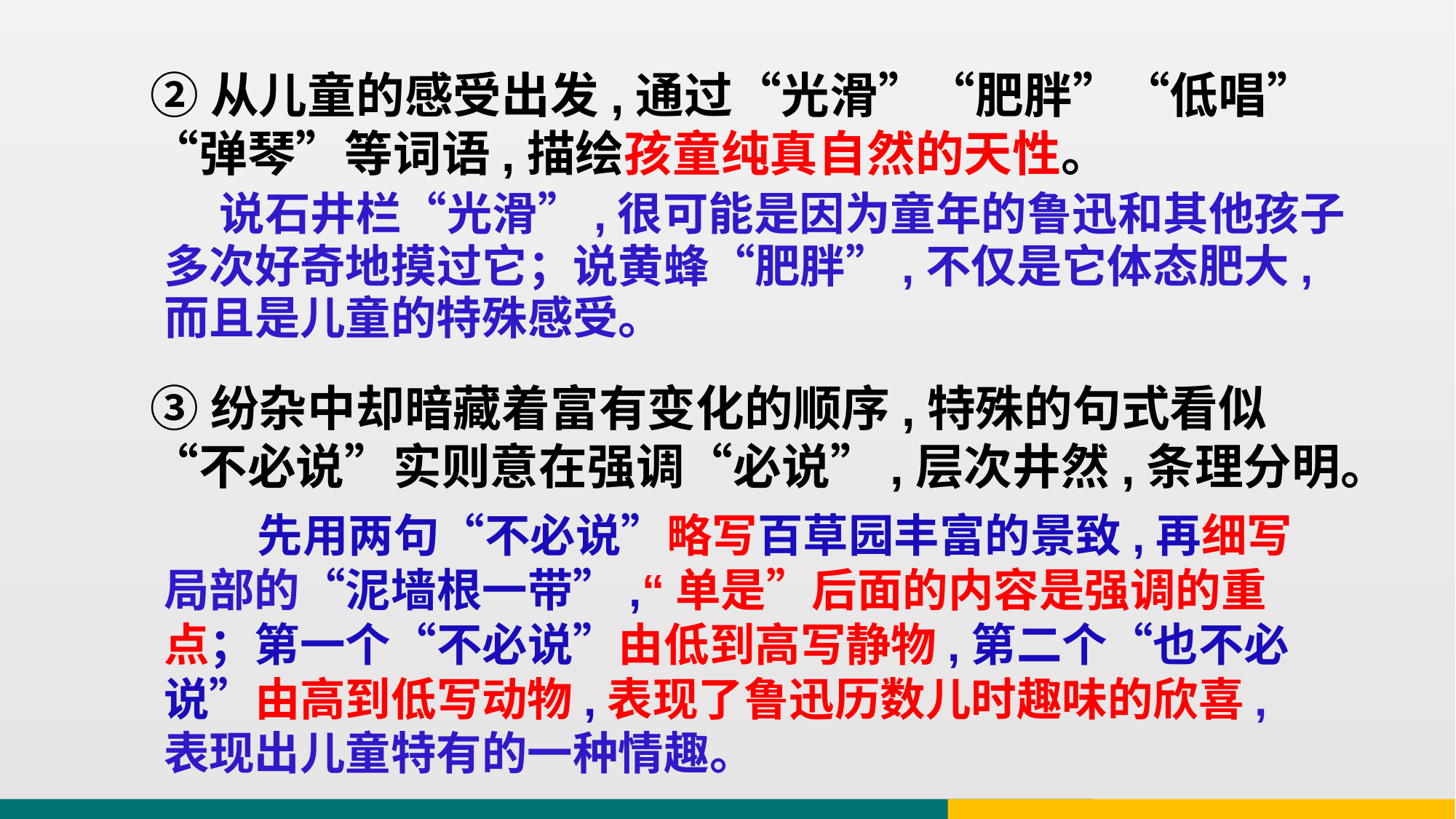

②从儿童的感受出发,通过“光滑”“肥胖”“低唱”“弹琴”等词语,描绘孩童纯真自然的天性。
    说石井栏“光滑”,很可能是因为童年的鲁迅和其他孩子多次好奇地摸过它；说黄蜂“肥胖”,不仅是它体态肥大,而且是儿童的特殊感受。
③纷杂中却暗藏着富有变化的顺序,特殊的句式看似“不必说”实则意在强调“必说”,层次井然,条理分明。
        先用两句“不必说”略写百草园丰富的景致,再细写局部的“泥墙根一带”,“单是”后面的内容是强调的重点；第一个“不必说”由低到高写静物,第二个“也不必说”由高到低写动物,表现了鲁迅历数儿时趣味的欣喜,表现出儿童特有的一种情趣。